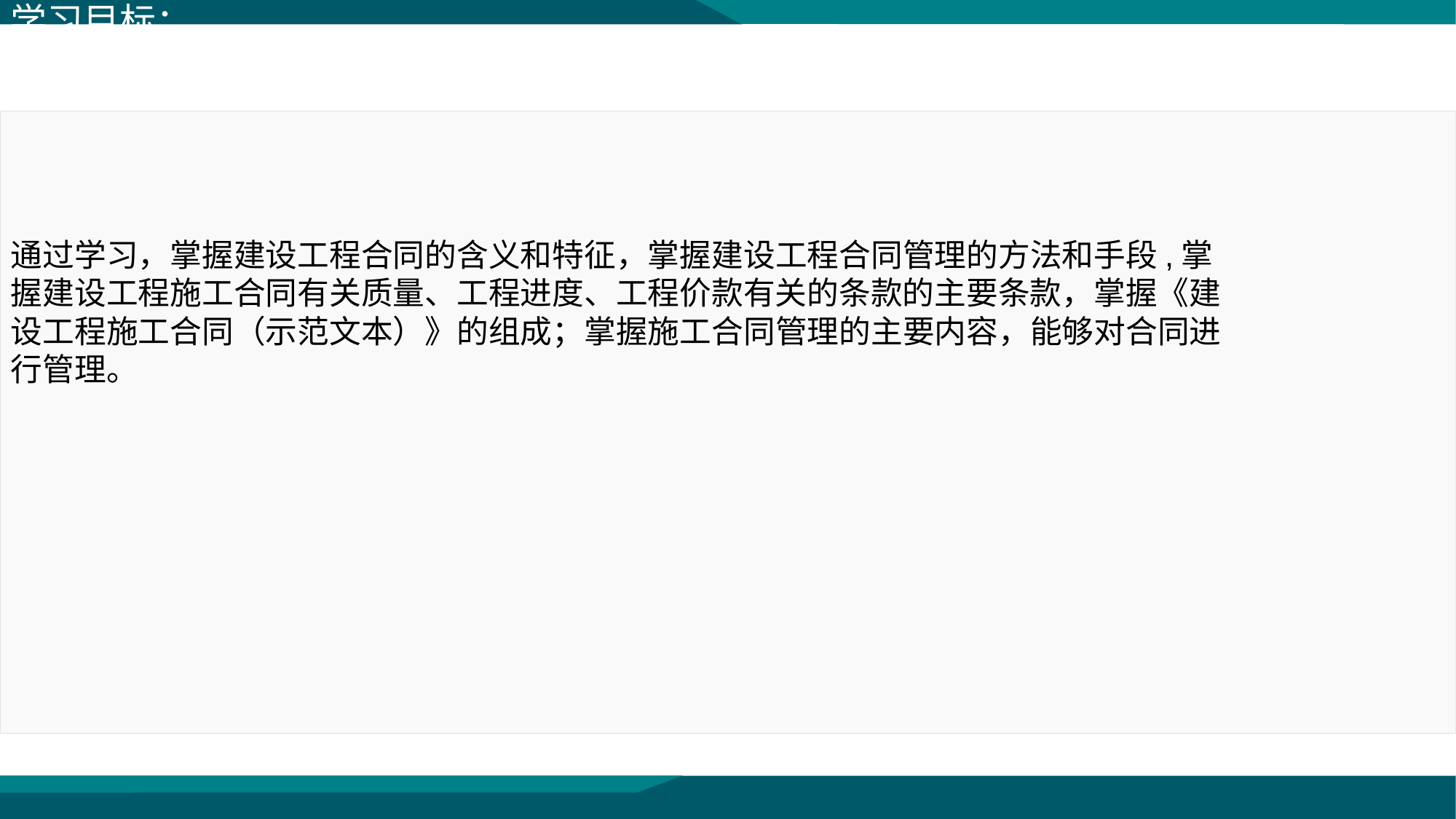

学习目标：

通过学习，掌握建设工程合同的含义和特征，掌握建设工程合同管理的方法和手段,掌握建设工程施工合同有关质量、工程进度、工程价款有关的条款的主要条款，掌握《建设工程施工合同（示范文本）》的组成；掌握施工合同管理的主要内容，能够对合同进行管理。